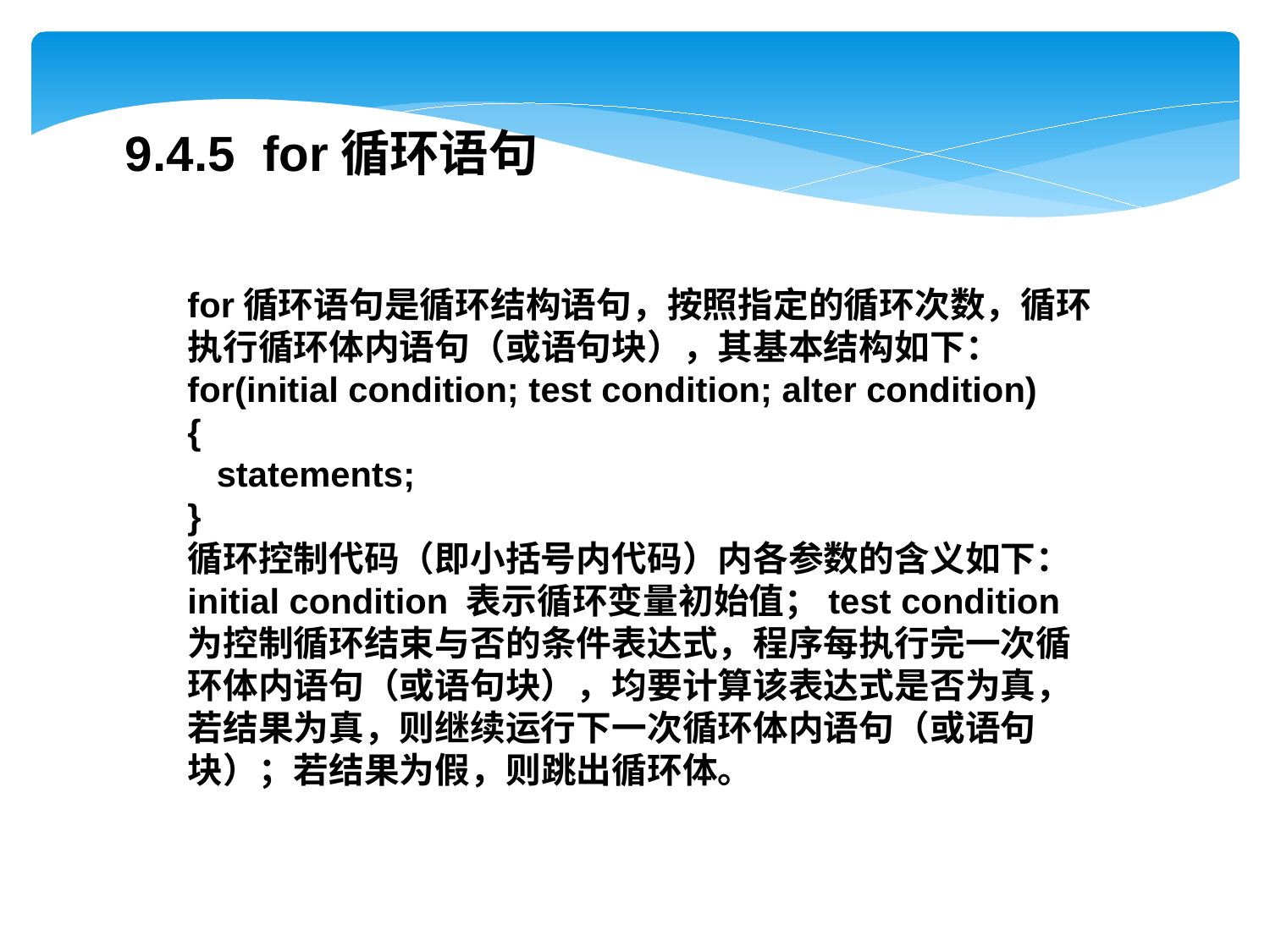

9.4.5  for循环语句
for循环语句是循环结构语句，按照指定的循环次数，循环执行循环体内语句（或语句块），其基本结构如下：
for(initial condition; test condition; alter condition)
{
   statements;
}
循环控制代码（即小括号内代码）内各参数的含义如下： initial condition 表示循环变量初始值；test condition为控制循环结束与否的条件表达式，程序每执行完一次循环体内语句（或语句块），均要计算该表达式是否为真，若结果为真，则继续运行下一次循环体内语句（或语句块）；若结果为假，则跳出循环体。